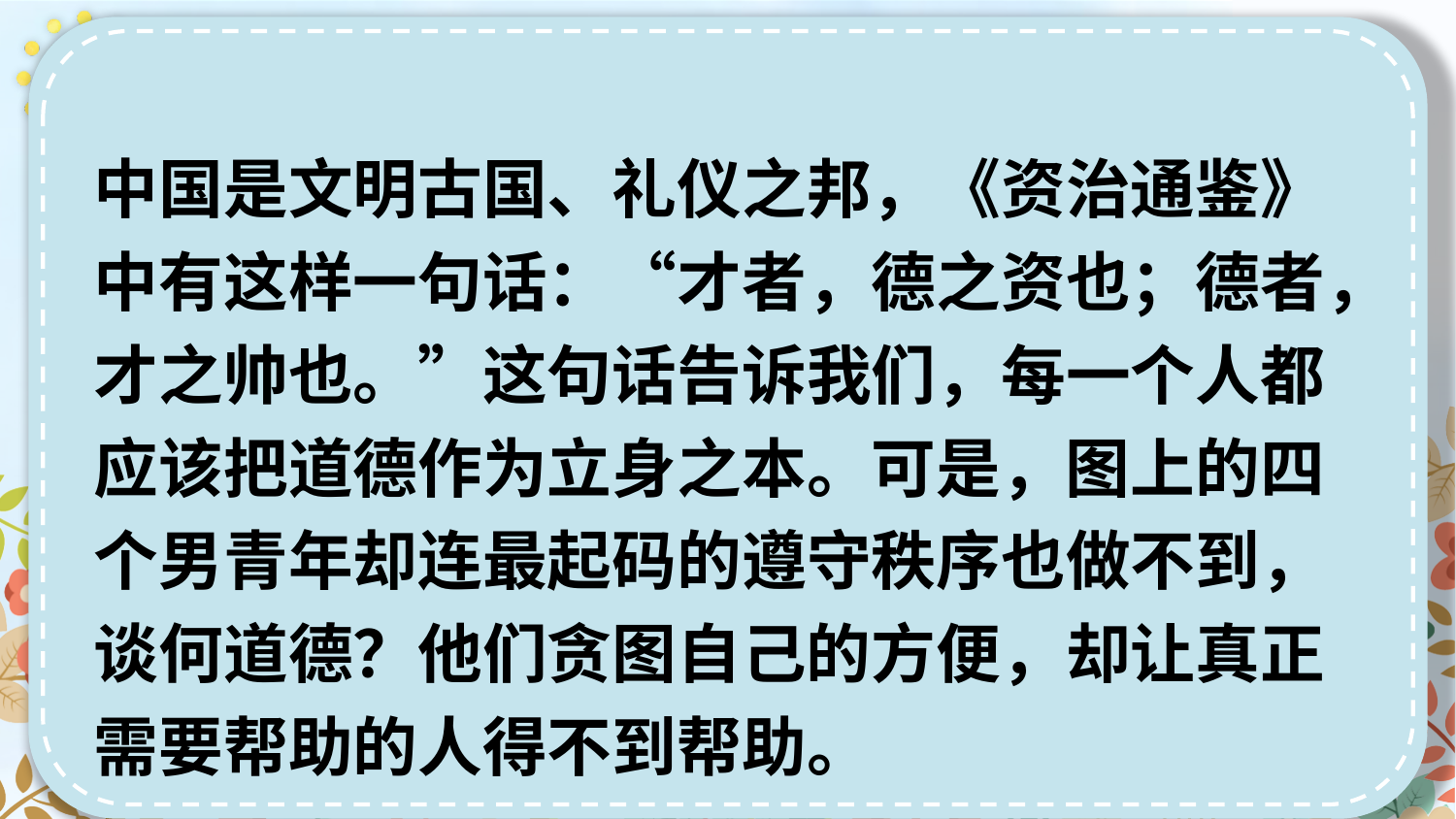

中国是文明古国、礼仪之邦，《资治通鉴》中有这样一句话：“才者，德之资也；德者，才之帅也。”这句话告诉我们，每一个人都应该把道德作为立身之本。可是，图上的四个男青年却连最起码的遵守秩序也做不到，谈何道德？他们贪图自己的方便，却让真正需要帮助的人得不到帮助。